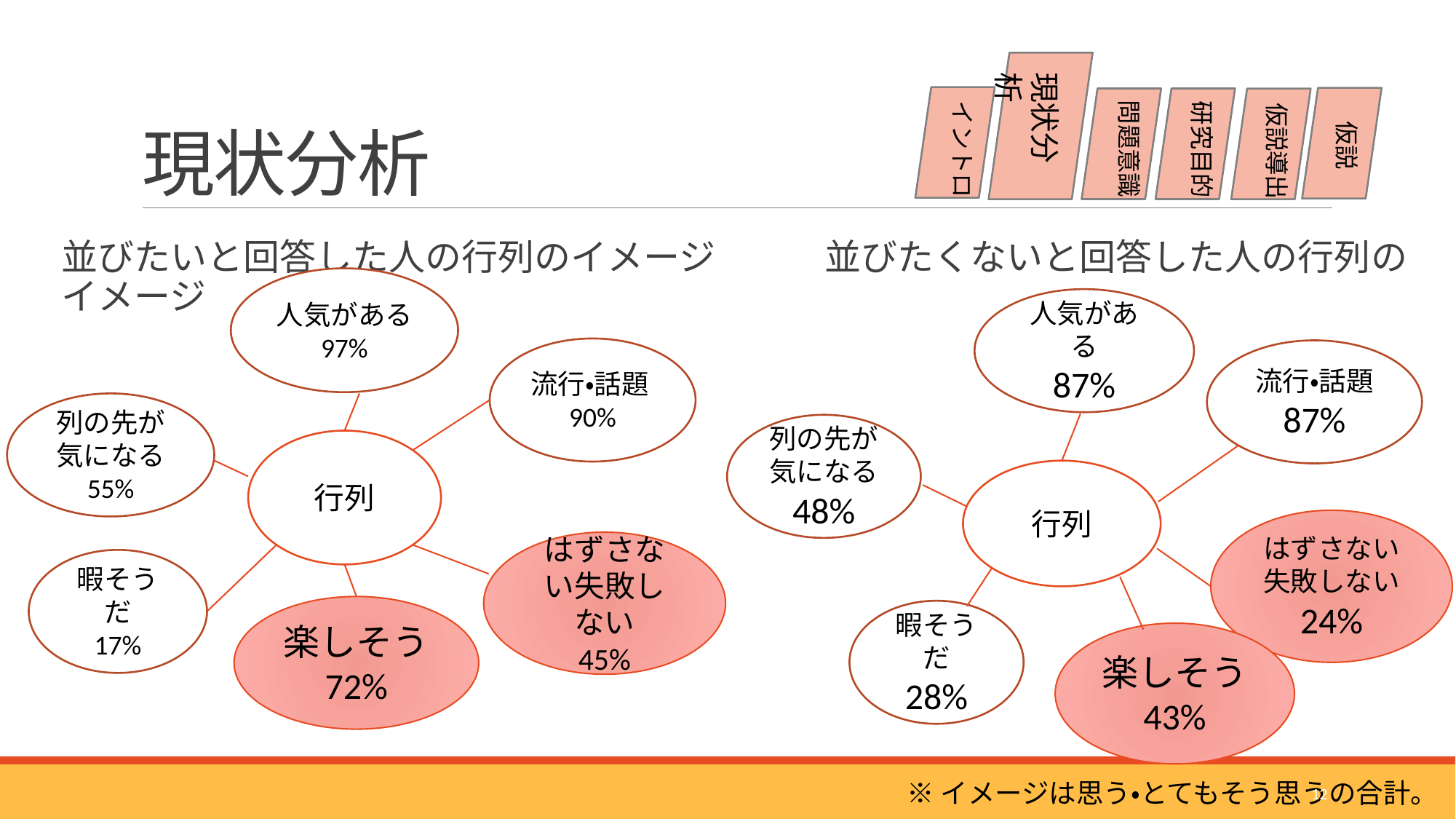

# 現状分析

現状分析

問題意識
イントロ
研究目的
仮説導出
仮説
並びたいと回答した人の行列のイメージ　　　並びたくないと回答した人の行列のイメージ

人気がある
97%
人気がある
87%

流行・話題90%

流行・話題
87%
列の先が気になる
55%
列の先が気になる
48%
行列
行列
はずさない
失敗しない
24%
はずさない失敗しない
45%
暇そうだ
17%
楽しそう
72%
暇そうだ
28%
楽しそう
43%
※イメージは思う・とてもそう思うの合計。
12